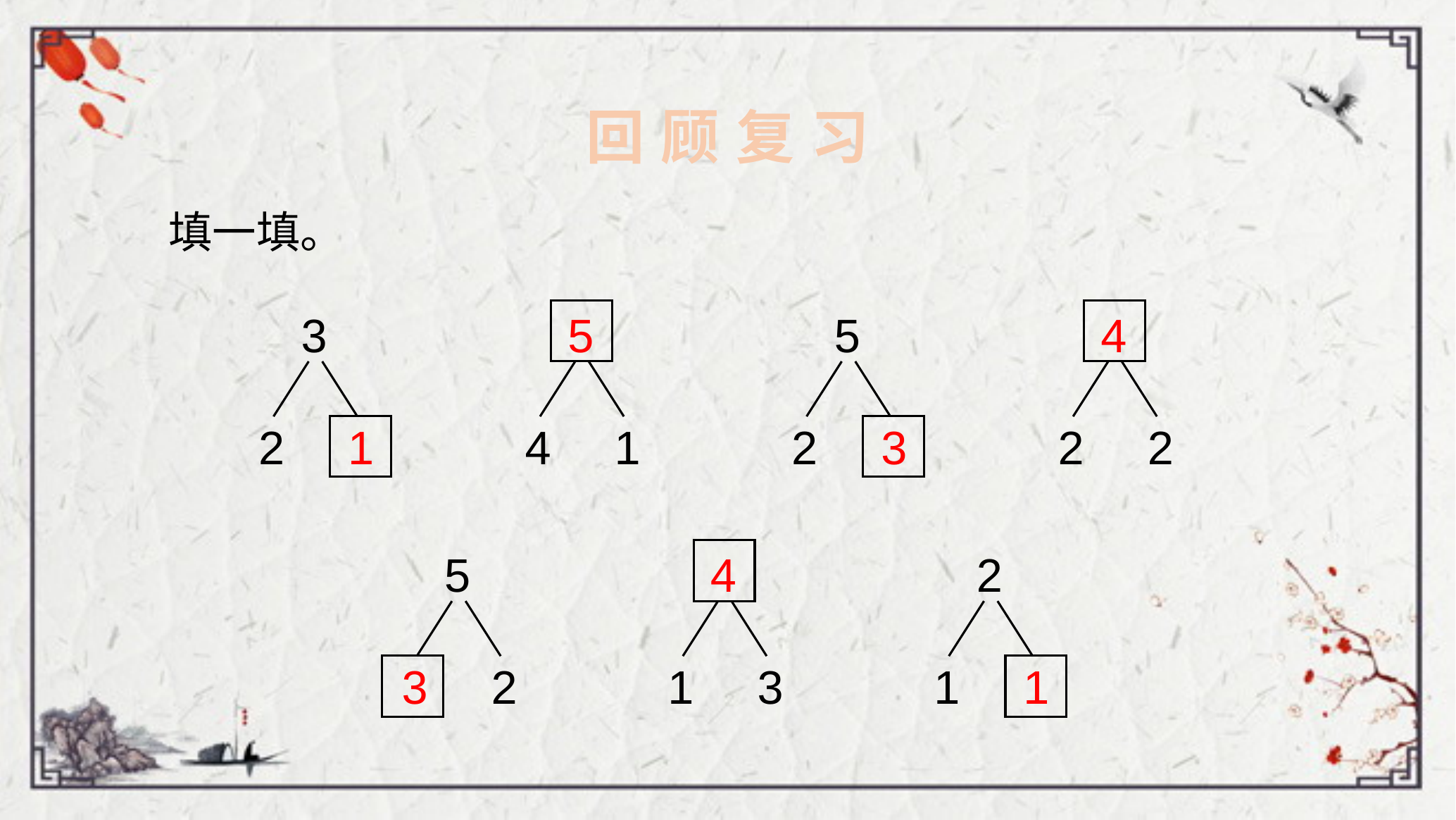

回 顾 复 习
填一填。

4
1

2
2
3
2

5
5
4
2

1
3

1
3
5
2

4
2
1

3
1